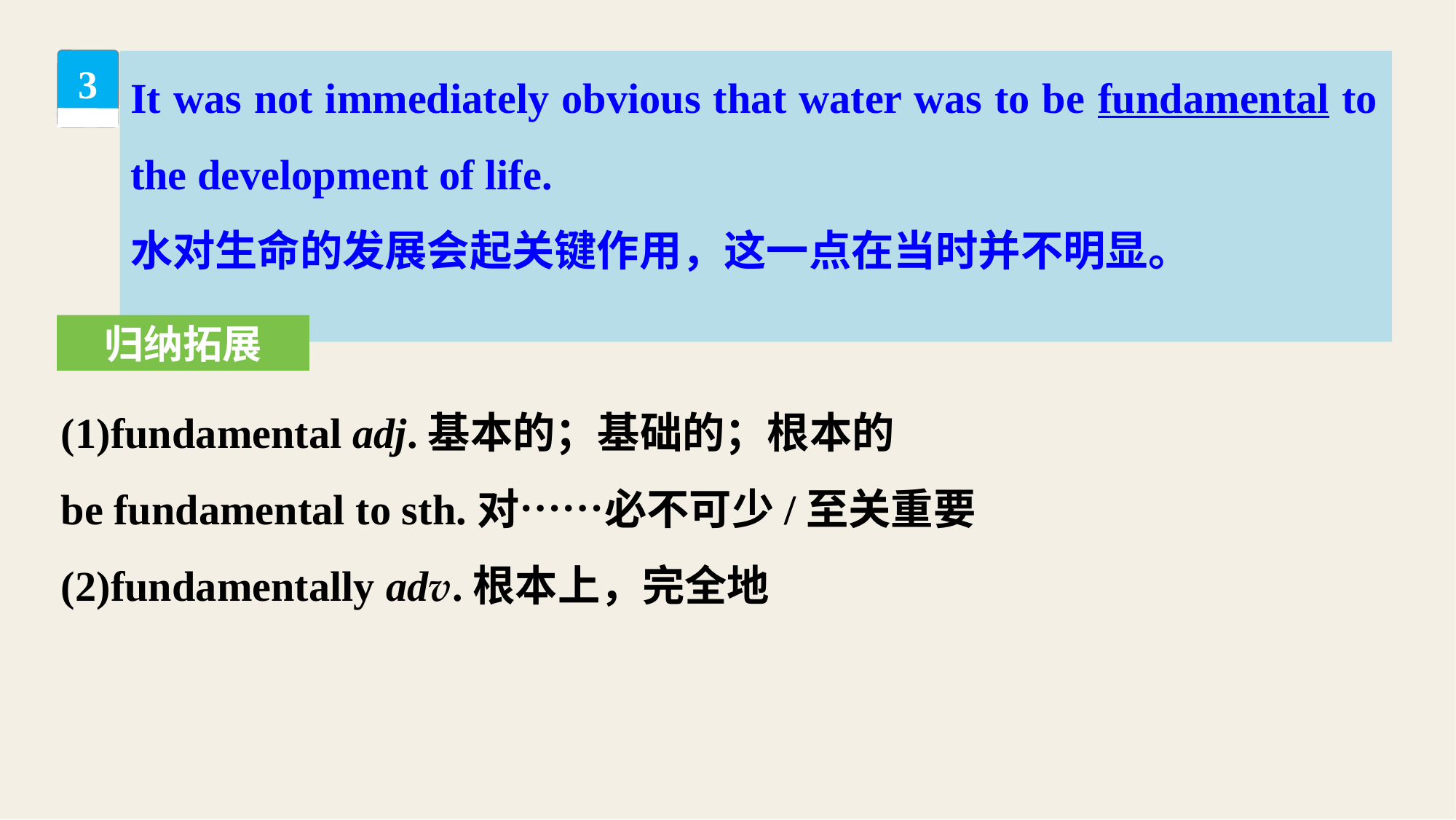

It was not immediately obvious that water was to be fundamental to the development of life.
水对生命的发展会起关键作用，这一点在当时并不明显。

3

归纳拓展
(1)fundamental adj.基本的；基础的；根本的
be fundamental to sth.对……必不可少/至关重要
(2)fundamentally adv.根本上，完全地